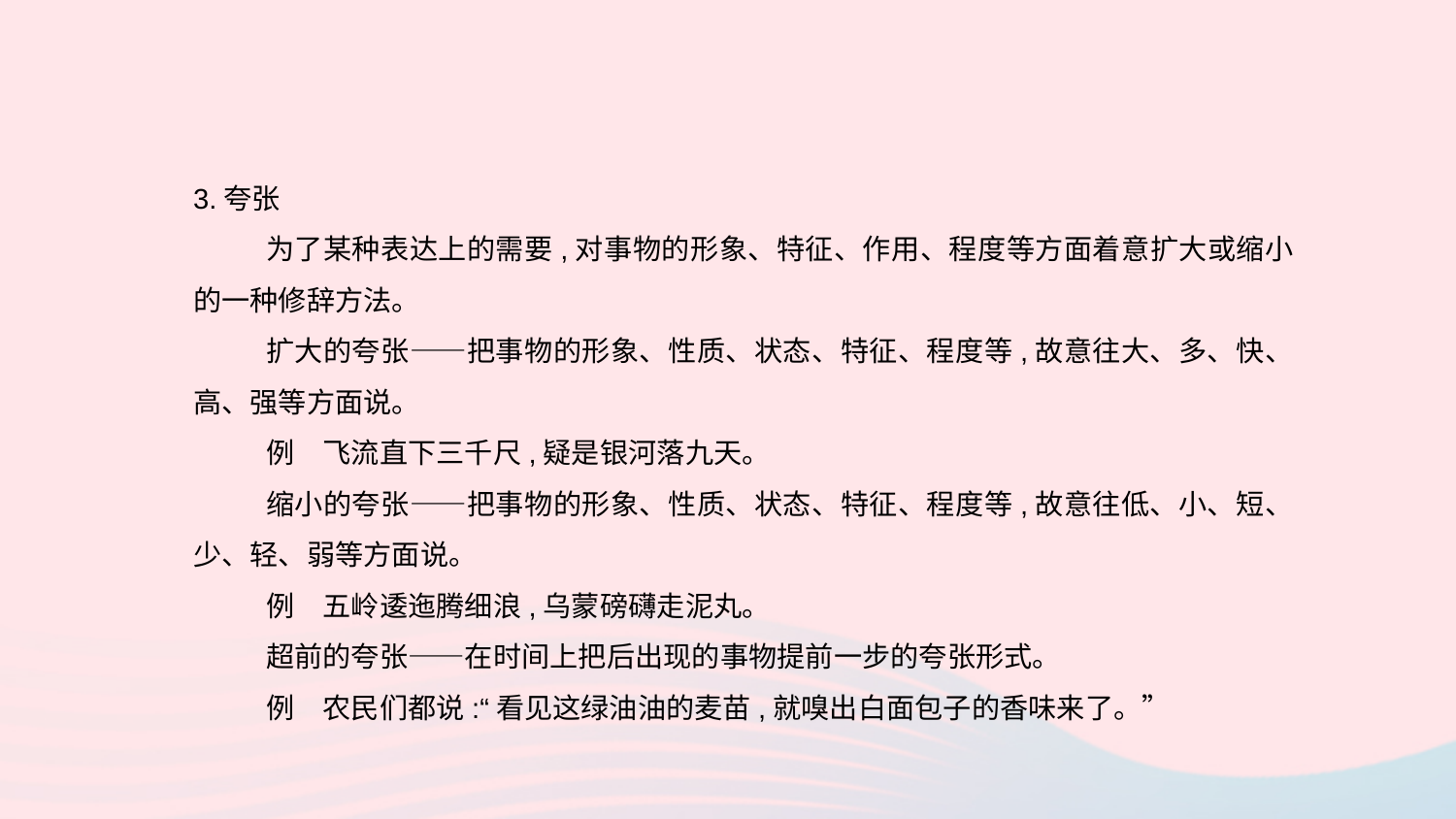

3.夸张
为了某种表达上的需要,对事物的形象、特征、作用、程度等方面着意扩大或缩小的一种修辞方法。
扩大的夸张——把事物的形象、性质、状态、特征、程度等,故意往大、多、快、高、强等方面说。
例　飞流直下三千尺,疑是银河落九天。
缩小的夸张——把事物的形象、性质、状态、特征、程度等,故意往低、小、短、少、轻、弱等方面说。
例　五岭逶迤腾细浪,乌蒙磅礴走泥丸。
超前的夸张——在时间上把后出现的事物提前一步的夸张形式。
例　农民们都说:“看见这绿油油的麦苗,就嗅出白面包子的香味来了。”